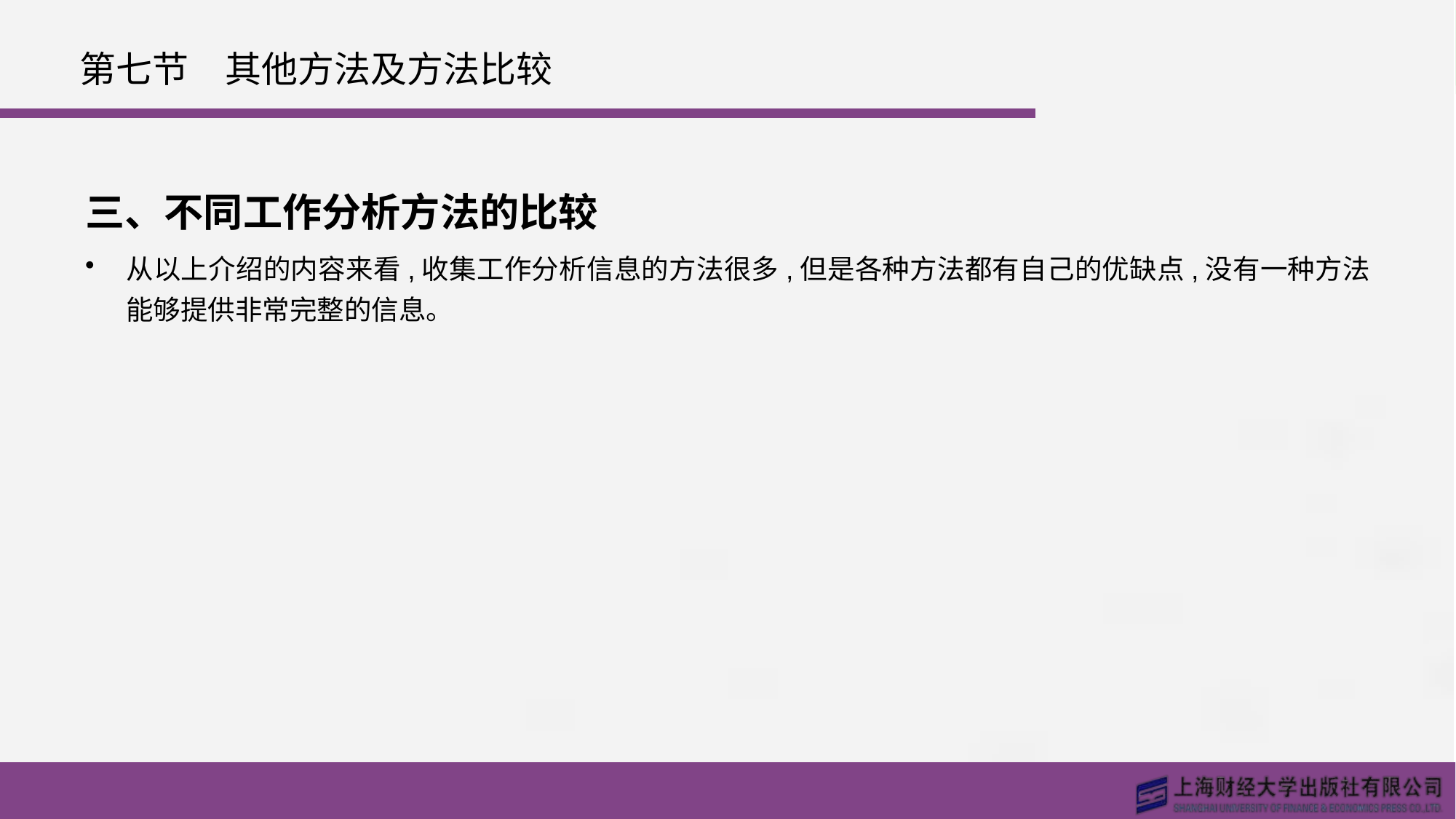

# 第七节　其他方法及方法比较
三、不同工作分析方法的比较
从以上介绍的内容来看,收集工作分析信息的方法很多,但是各种方法都有自己的优缺点,没有一种方法能够提供非常完整的信息。